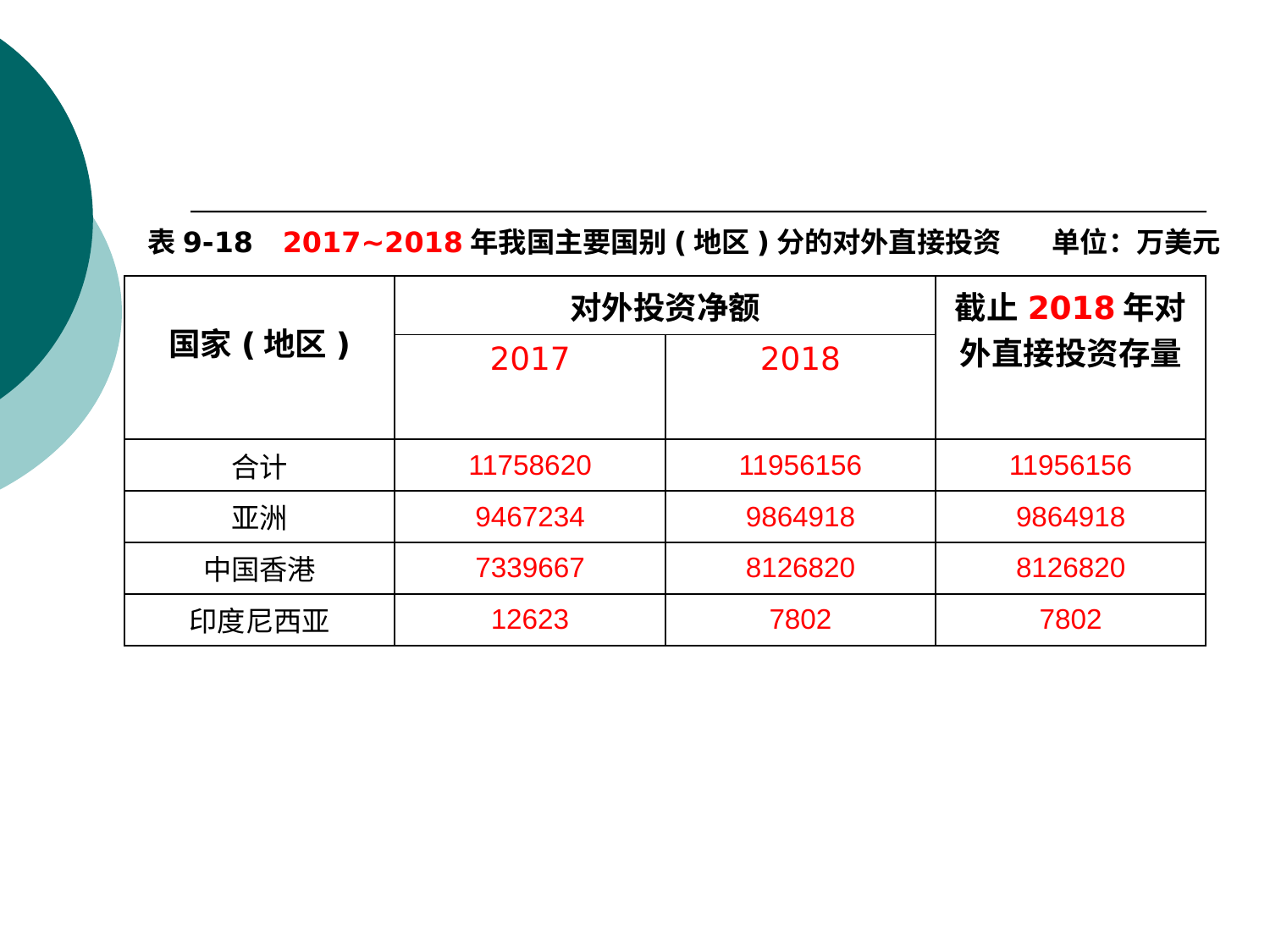

#
表9-18   2017~2018年我国主要国别(地区)分的对外直接投资        单位：万美元

| 国家(地区) | 对外投资净额 |  | 截止2018年对外直接投资存量 |
| --- | --- | --- | --- |
|  | 2017 | 2018 |  |
| 合计 | 11758620 | 11956156 | 11956156 |
| 亚洲 | 9467234 | 9864918 | 9864918 |
| 中国香港 | 7339667 | 8126820 | 8126820 |
| 印度尼西亚 | 12623 | 7802 | 7802 |